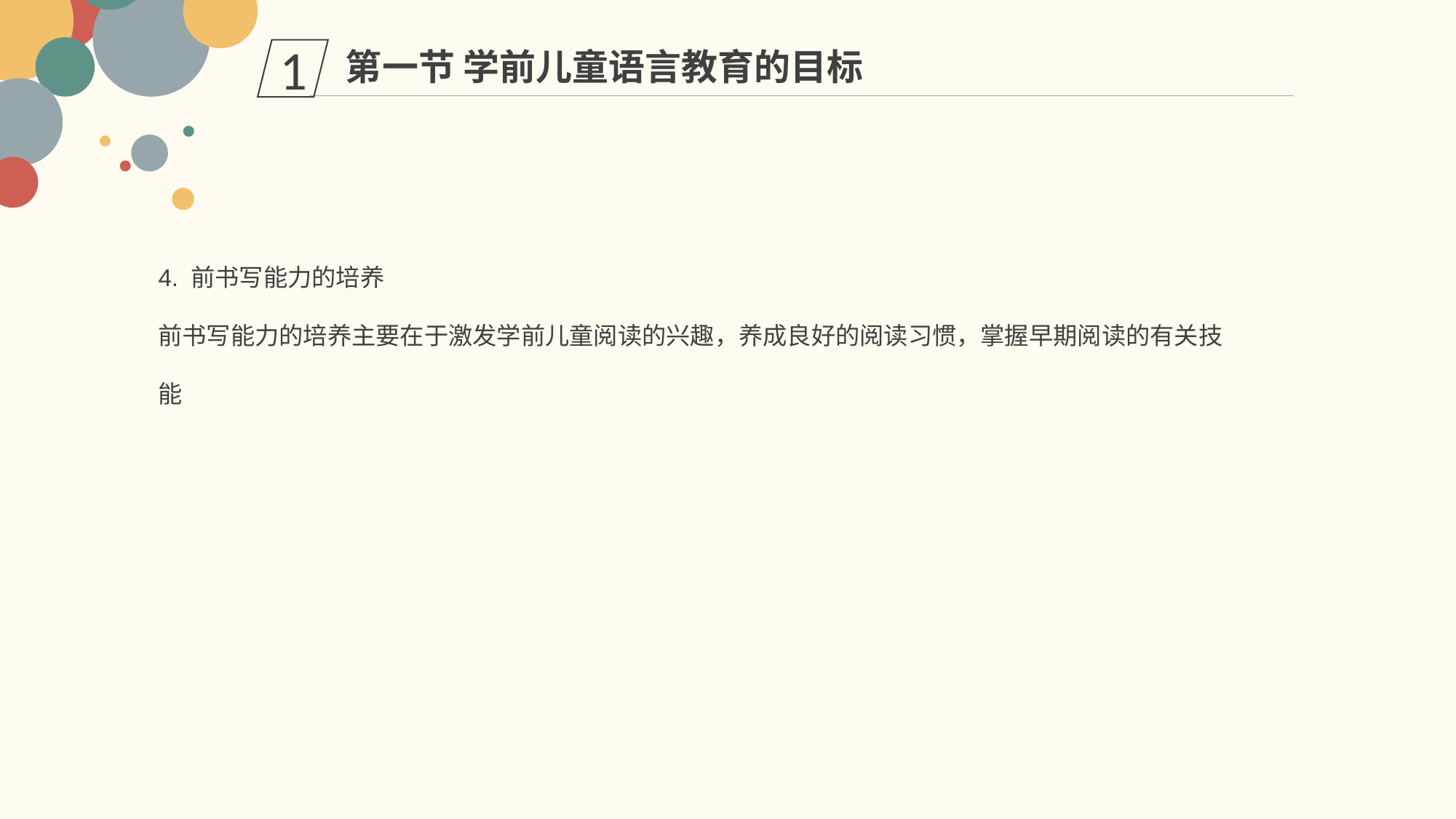

第一节 学前儿童语言教育的目标
1
4. 前书写能力的培养
前书写能力的培养主要在于激发学前儿童阅读的兴趣，养成良好的阅读习惯，掌握早期阅读的有关技能